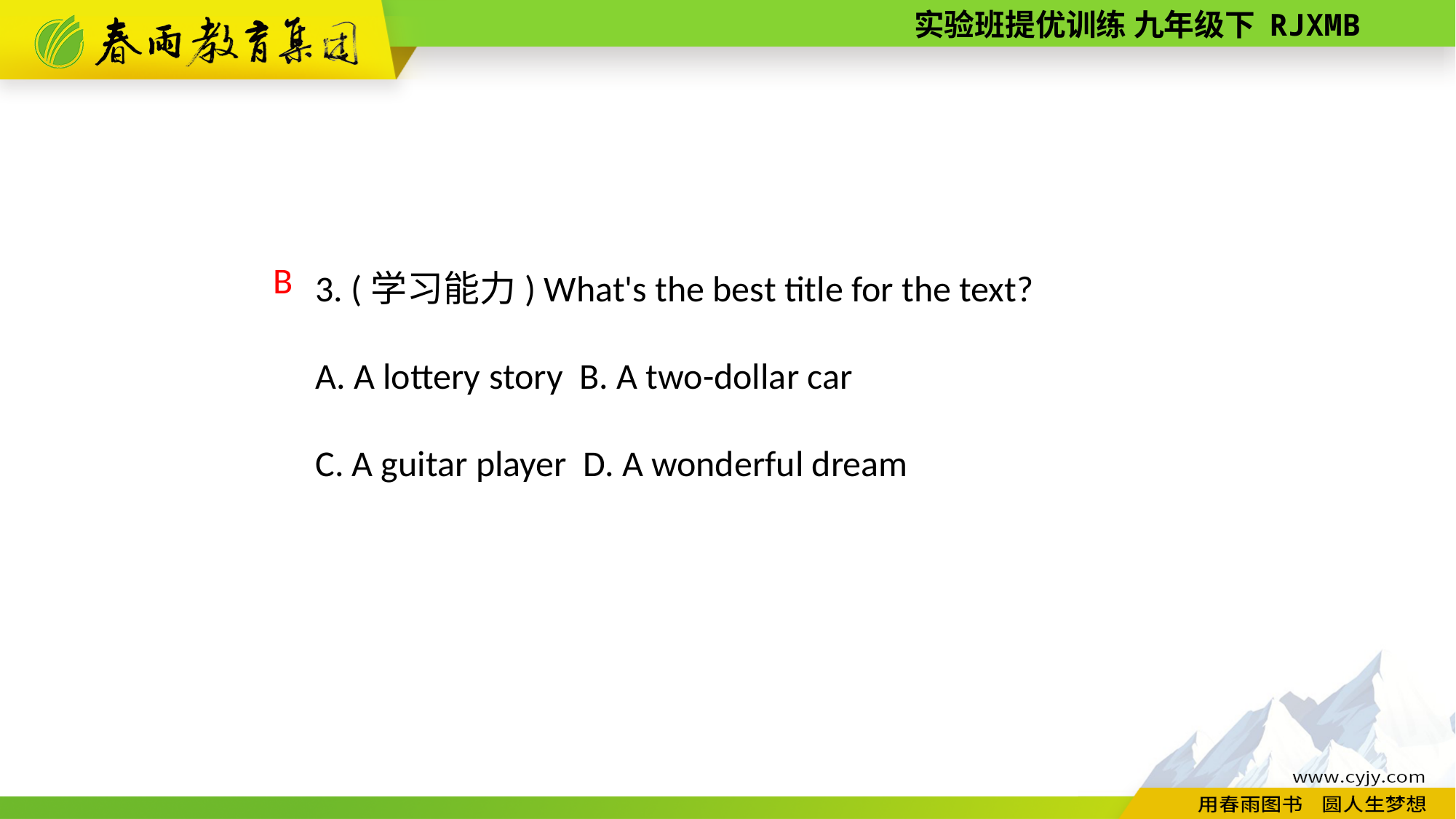

3. (学习能力) What's the best title for the text?
A. A lottery story  B. A two­-dollar car
C. A guitar player  D. A wonderful dream
B